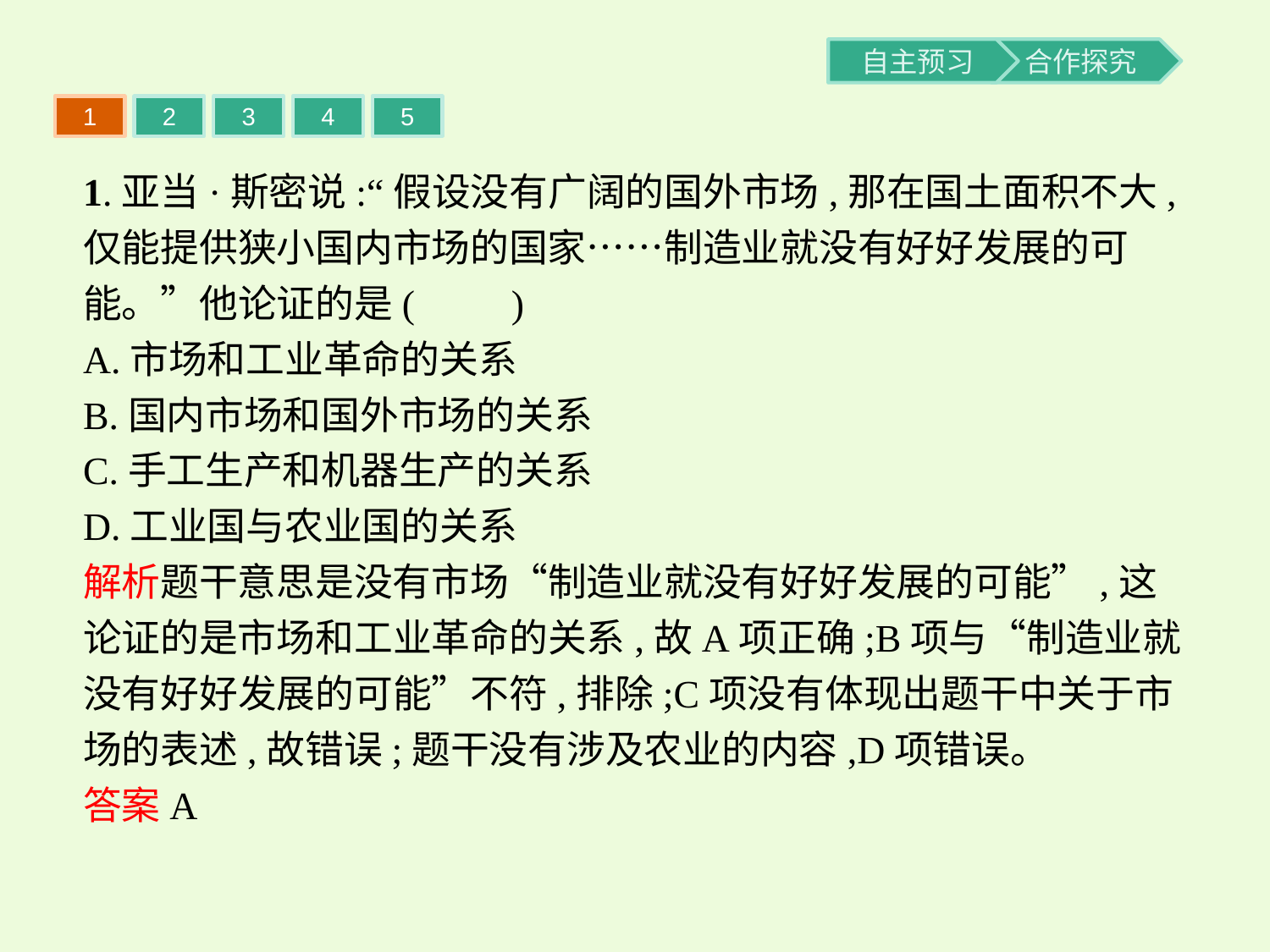

1
2
3
4
5
1.亚当·斯密说:“假设没有广阔的国外市场,那在国土面积不大,仅能提供狭小国内市场的国家……制造业就没有好好发展的可能。”他论证的是(　　)
A.市场和工业革命的关系
B.国内市场和国外市场的关系
C.手工生产和机器生产的关系
D.工业国与农业国的关系
解析题干意思是没有市场“制造业就没有好好发展的可能”,这论证的是市场和工业革命的关系,故A项正确;B项与“制造业就没有好好发展的可能”不符,排除;C项没有体现出题干中关于市场的表述,故错误;题干没有涉及农业的内容,D项错误。
答案A